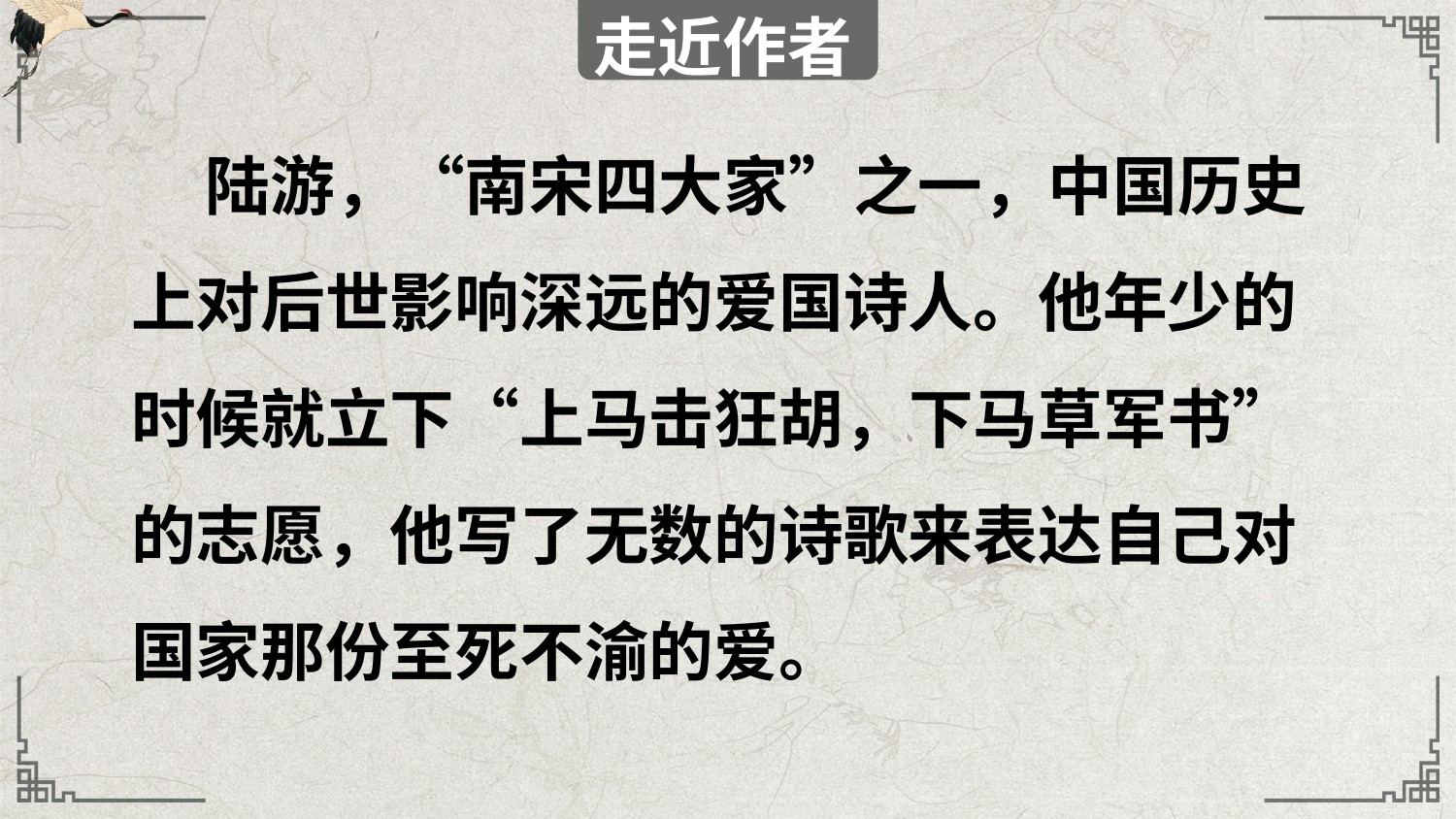

走近作者
    陆游，“南宋四大家”之一，中国历史上对后世影响深远的爱国诗人。他年少的时候就立下“上马击狂胡，下马草军书”的志愿，他写了无数的诗歌来表达自己对国家那份至死不渝的爱。